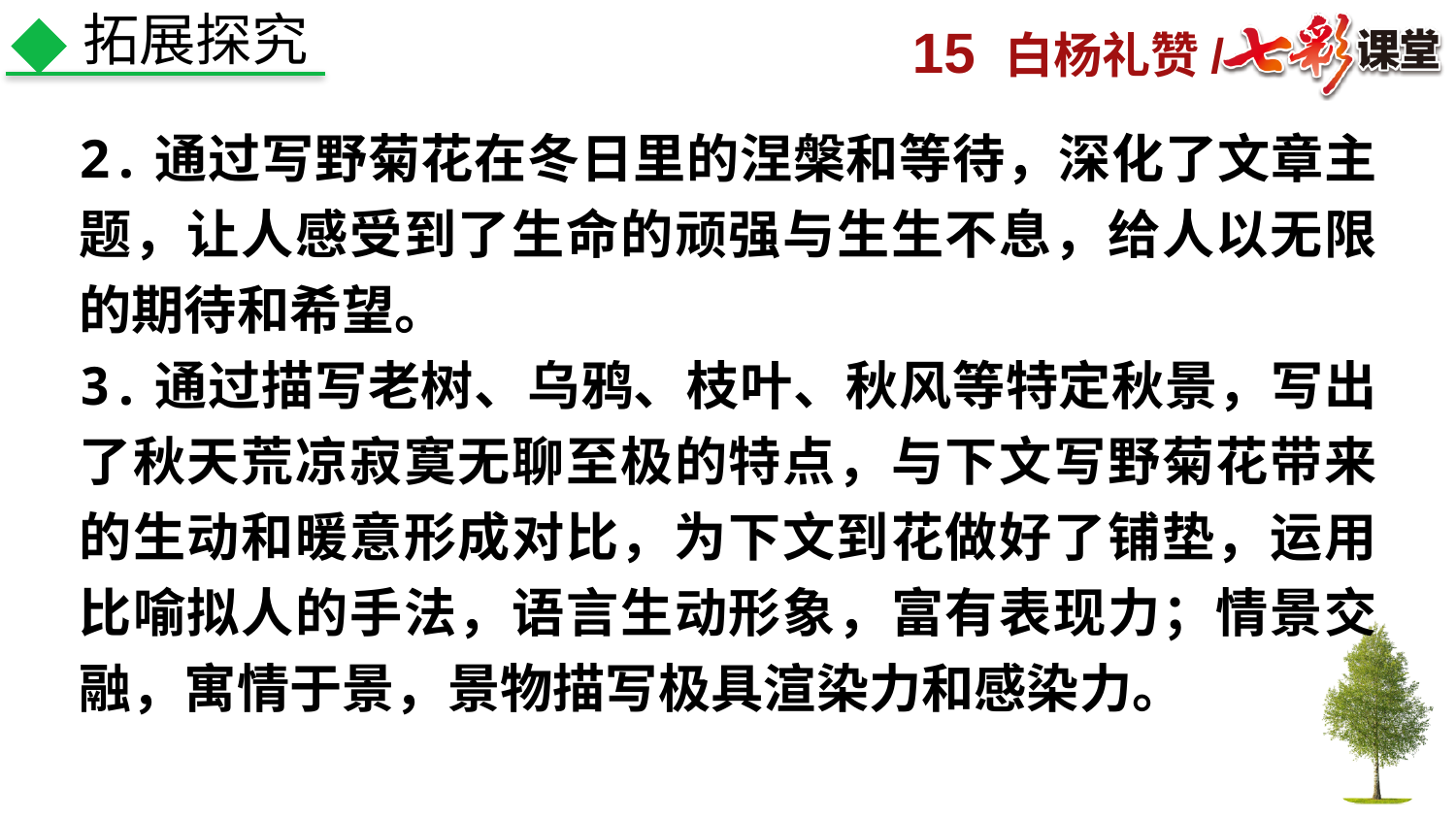

拓展探究

2.通过写野菊花在冬日里的涅槃和等待，深化了文章主题，让人感受到了生命的顽强与生生不息，给人以无限的期待和希望。
3.通过描写老树、乌鸦、枝叶、秋风等特定秋景，写出了秋天荒凉寂寞无聊至极的特点，与下文写野菊花带来的生动和暖意形成对比，为下文到花做好了铺垫，运用比喻拟人的手法，语言生动形象，富有表现力；情景交融，寓情于景，景物描写极具渲染力和感染力。